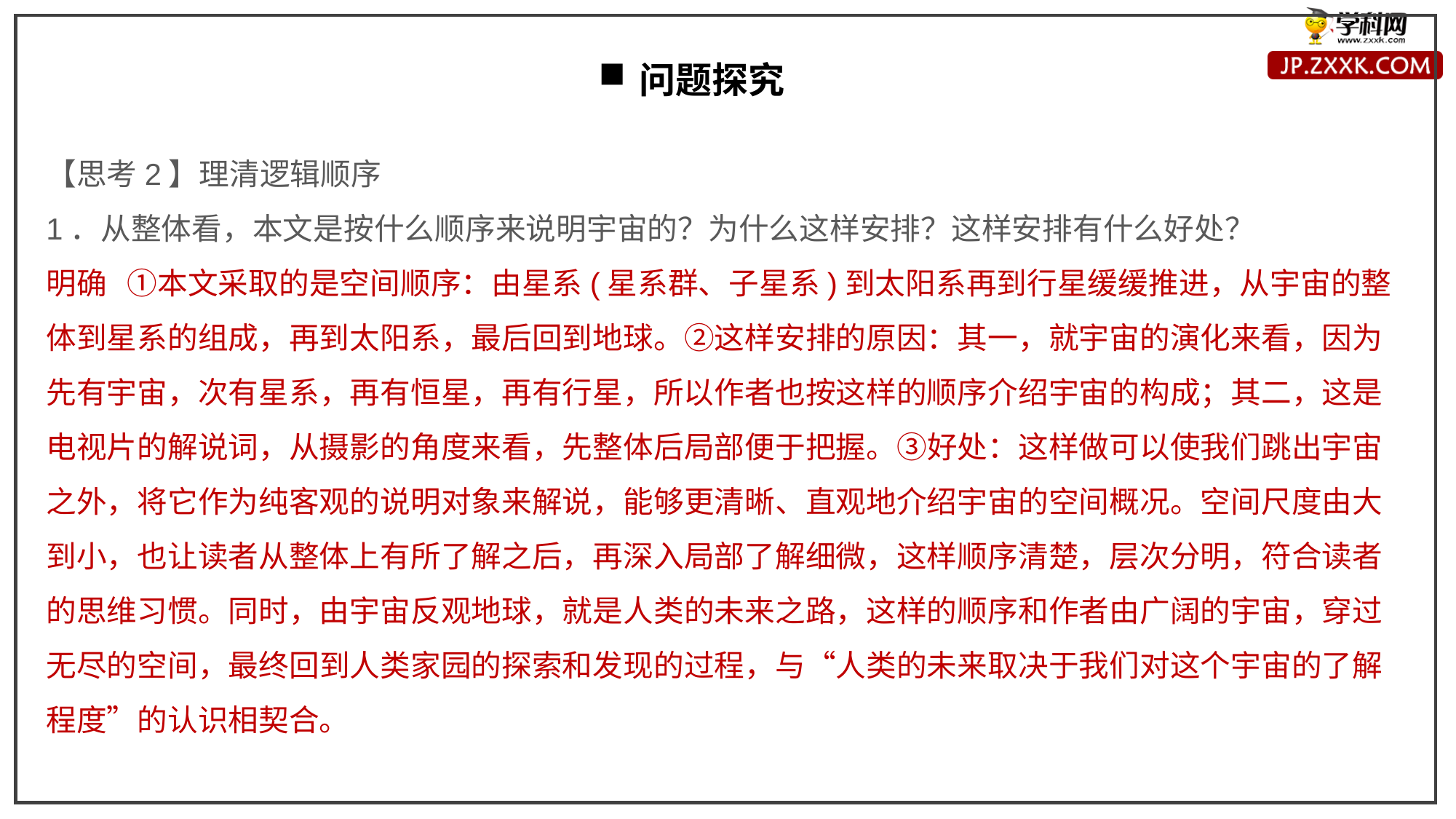

问题探究
【思考2】理清逻辑顺序
1．从整体看，本文是按什么顺序来说明宇宙的？为什么这样安排？这样安排有什么好处？
明确   ①本文采取的是空间顺序：由星系(星系群、子星系)到太阳系再到行星缓缓推进，从宇宙的整体到星系的组成，再到太阳系，最后回到地球。②这样安排的原因：其一，就宇宙的演化来看，因为先有宇宙，次有星系，再有恒星，再有行星，所以作者也按这样的顺序介绍宇宙的构成；其二，这是电视片的解说词，从摄影的角度来看，先整体后局部便于把握。③好处：这样做可以使我们跳出宇宙之外，将它作为纯客观的说明对象来解说，能够更清晰、直观地介绍宇宙的空间概况。空间尺度由大到小，也让读者从整体上有所了解之后，再深入局部了解细微，这样顺序清楚，层次分明，符合读者的思维习惯。同时，由宇宙反观地球，就是人类的未来之路，这样的顺序和作者由广阔的宇宙，穿过无尽的空间，最终回到人类家园的探索和发现的过程，与“人类的未来取决于我们对这个宇宙的了解程度”的认识相契合。